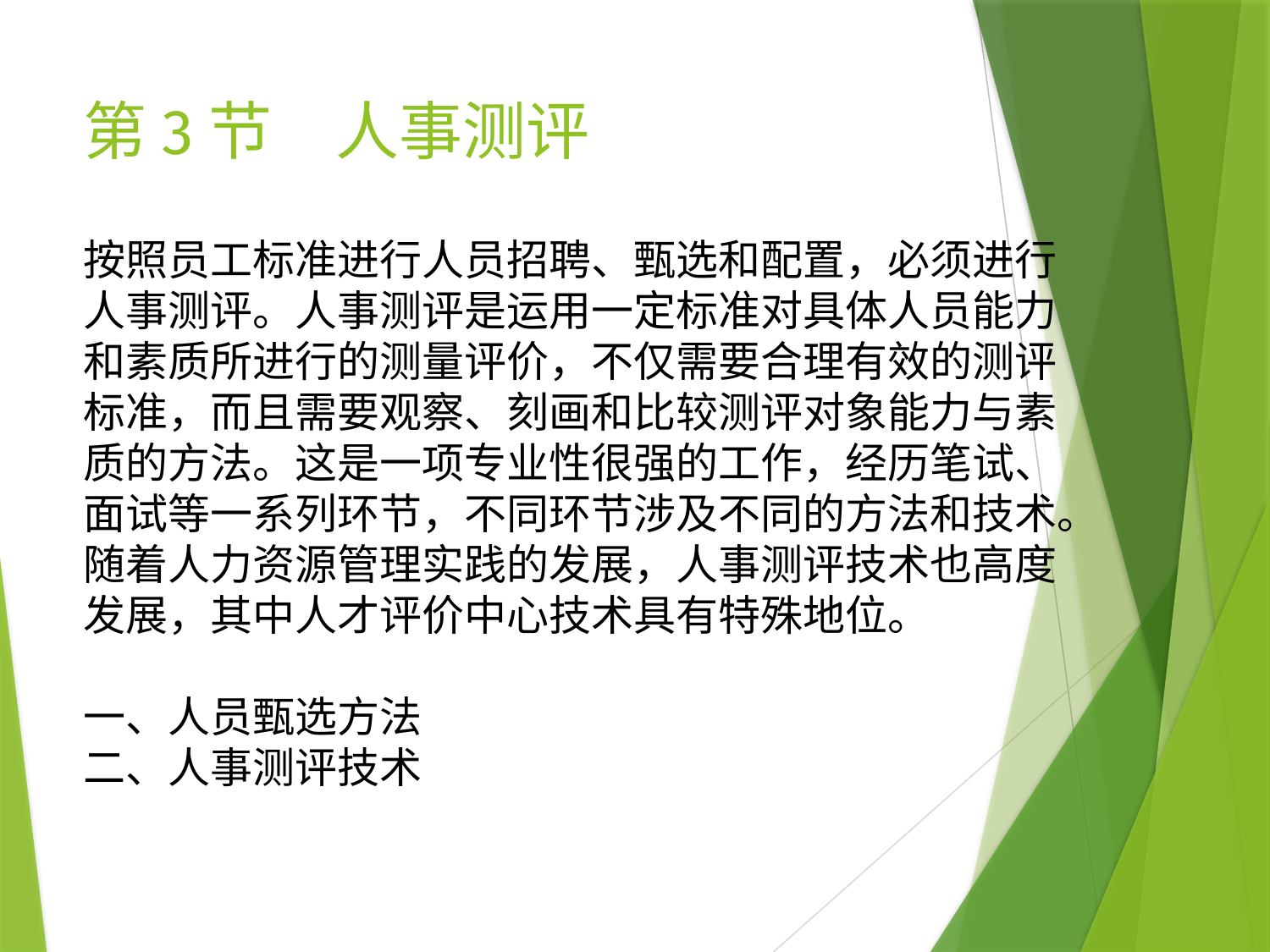

# 第3节　人事测评

按照员工标准进行人员招聘、甄选和配置，必须进行人事测评。人事测评是运用一定标准对具体人员能力和素质所进行的测量评价，不仅需要合理有效的测评标准，而且需要观察、刻画和比较测评对象能力与素质的方法。这是一项专业性很强的工作，经历笔试、面试等一系列环节，不同环节涉及不同的方法和技术。随着人力资源管理实践的发展，人事测评技术也高度发展，其中人才评价中心技术具有特殊地位。

一、人员甄选方法
二、人事测评技术